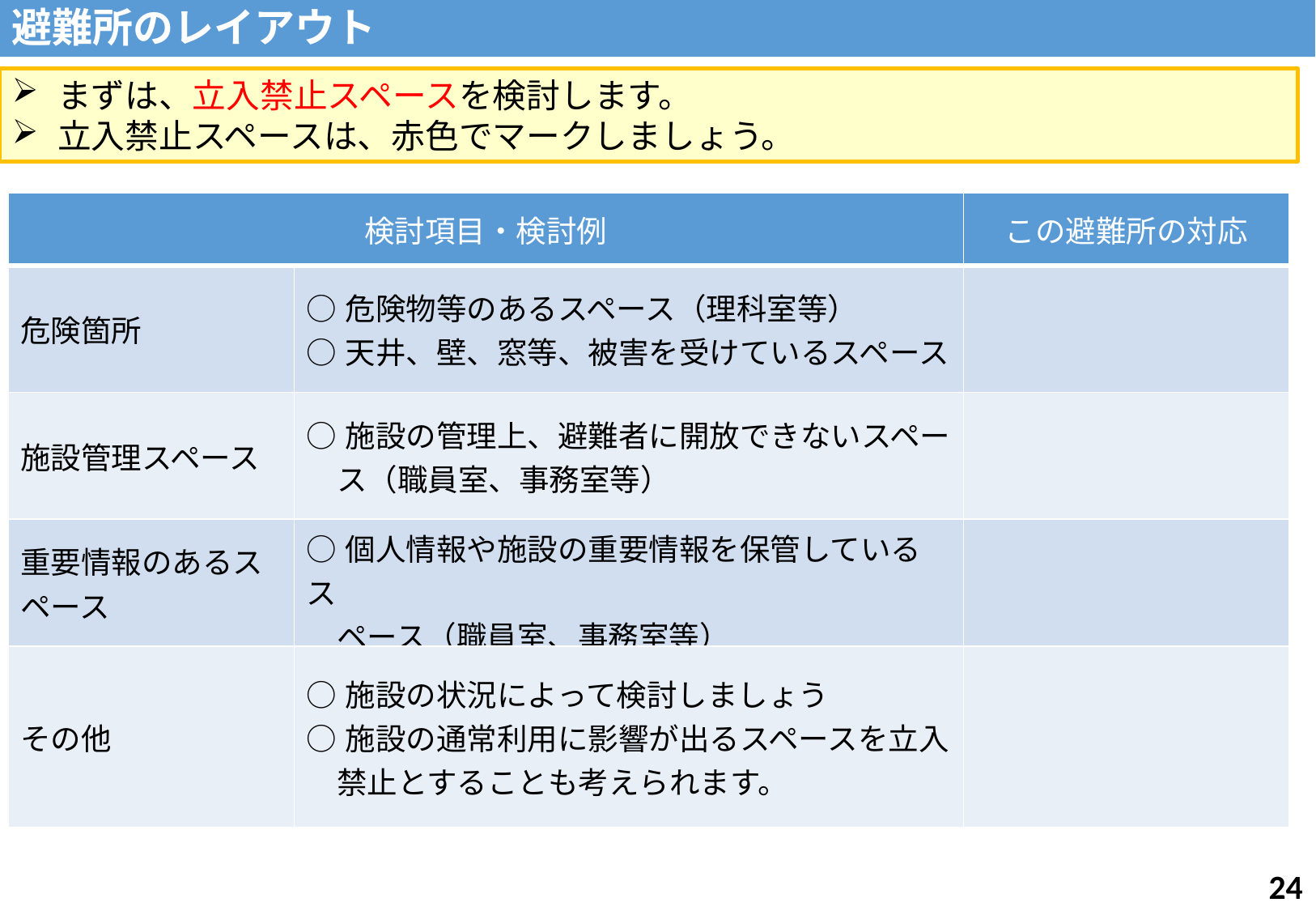

避難所のレイアウト

まずは、立入禁止スペースを検討します。
立入禁止スペースは、赤色でマークしましょう。
| 検討項目・検討例 |  | この避難所の対応 |
| --- | --- | --- |
| 危険箇所 | ○危険物等のあるスペース（理科室等） ○天井、壁、窓等、被害を受けているスペース |  |
| 施設管理スペース | ○施設の管理上、避難者に開放できないスペー 　ス（職員室、事務室等） |  |
| 重要情報のあるスペース | ○個人情報や施設の重要情報を保管しているス 　ペース（職員室、事務室等） |  |
| その他 | ○施設の状況によって検討しましょう ○施設の通常利用に影響が出るスペースを立入 　禁止とすることも考えられます。 |  |
24